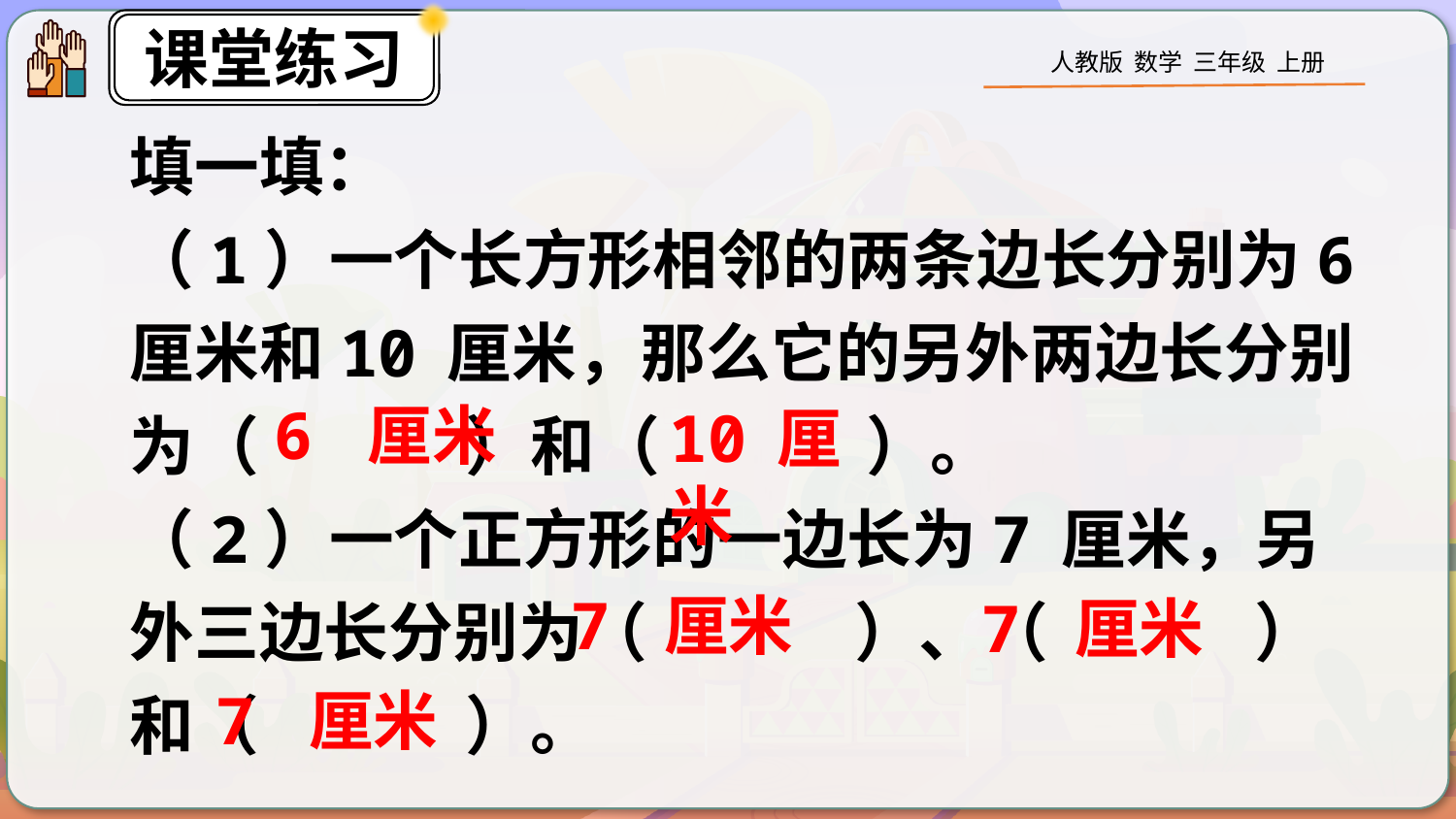

填一填：
（1）一个长方形相邻的两条边长分别为6 厘米和10 厘米，那么它的另外两边长分别为（              ）和（              ）。
（2）一个正方形的一边长为7 厘米，另外三边长分别为（              ）、（              ）和（              ）。
6 厘米
10 厘米
7 厘米
7 厘米
7 厘米